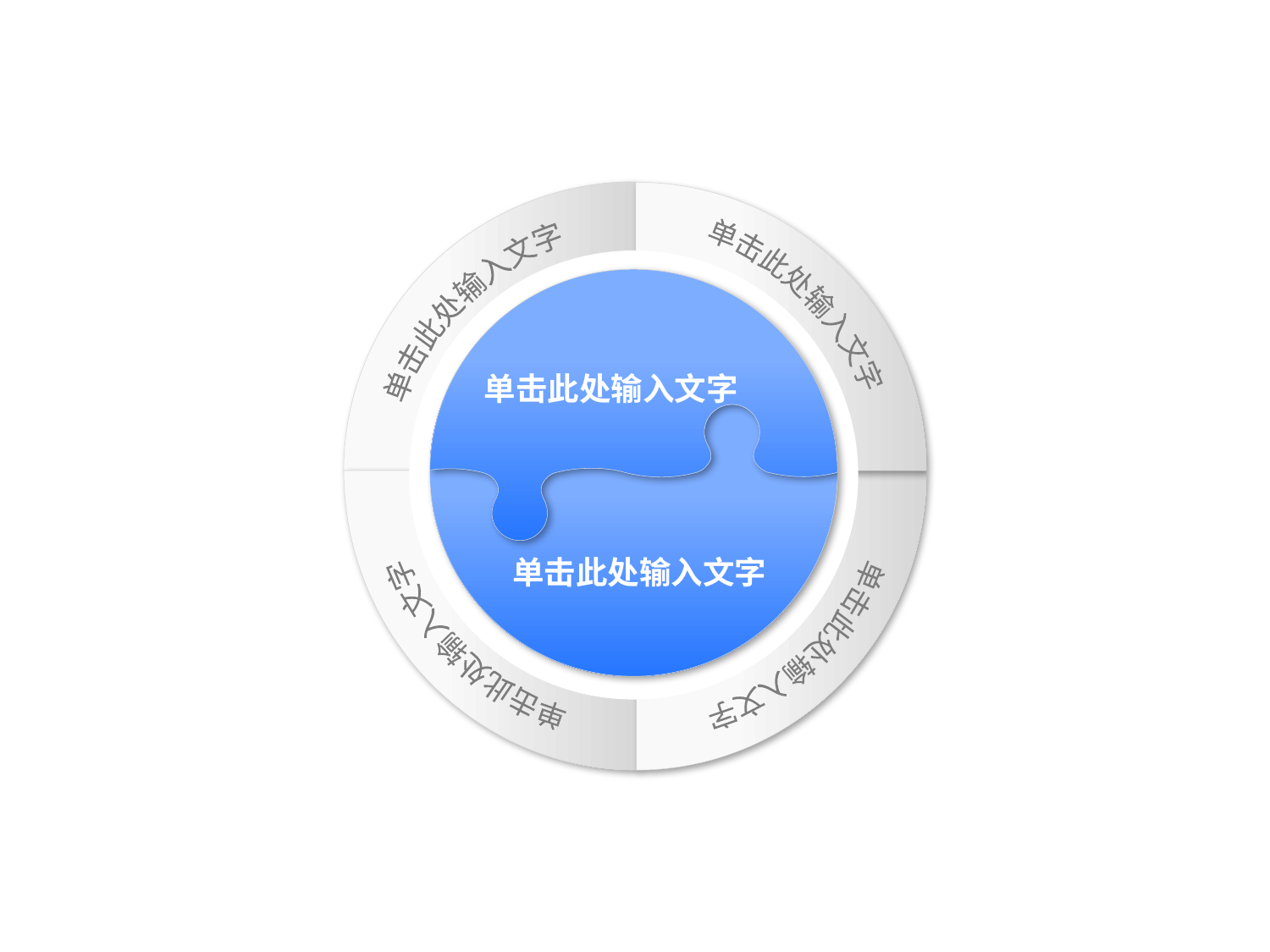

单击此处输入文字

单击此处输入文字

单击此处输入文字

单击此处输入文字

单击此处输入文字
单击此处输入文字